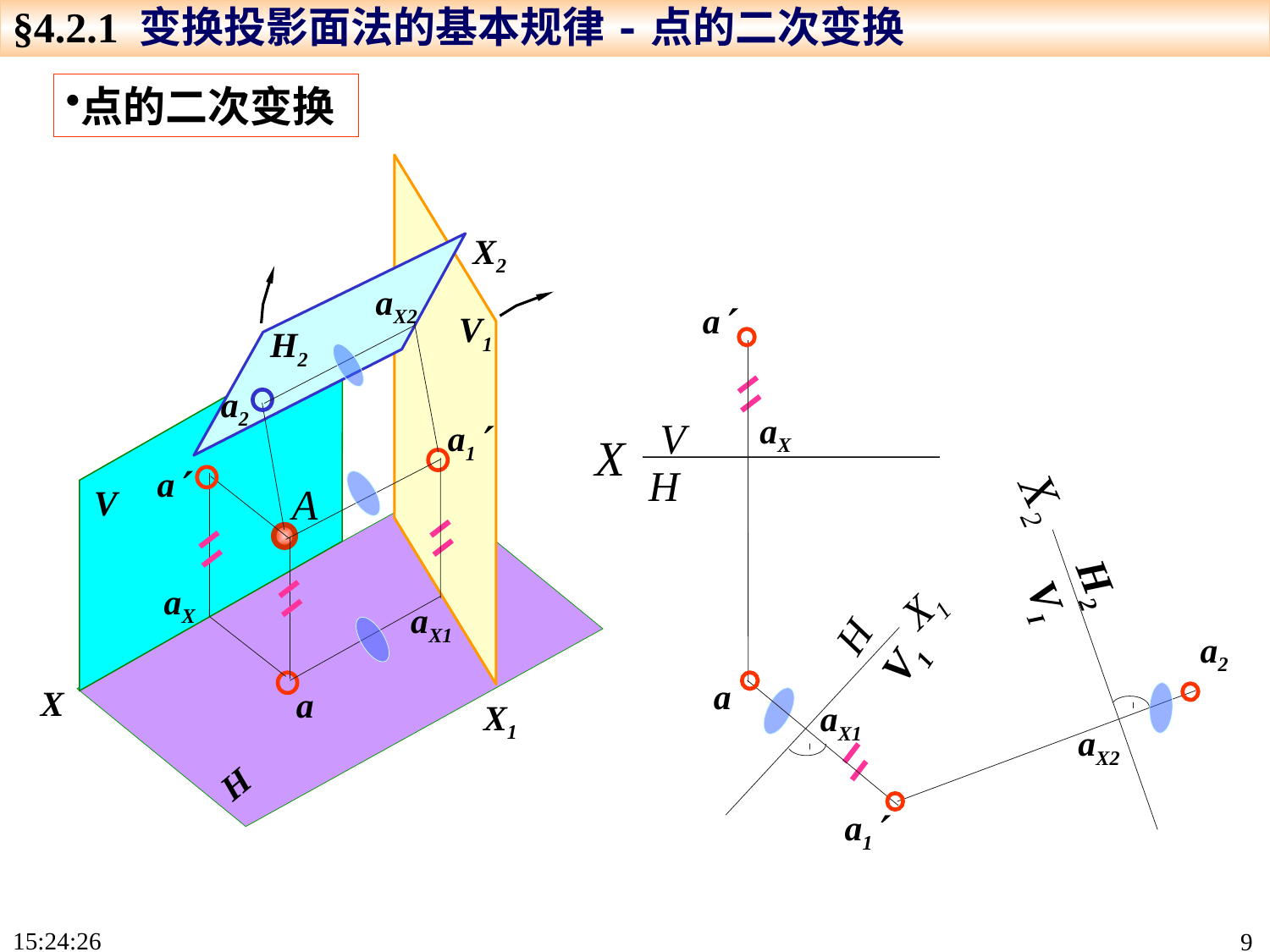

§4.2.1 变换投影面法的基本规律-点的二次变换
点的二次变换

V1

H2
X2
aX2

a′

aX
X

X1
H
V1
a

aX1

a1′
V
H

a2

V
X
H

a1′

aX1

X2

a′

A

H2
VI
aX

a2

a

X1

aX2
15:24:26
9